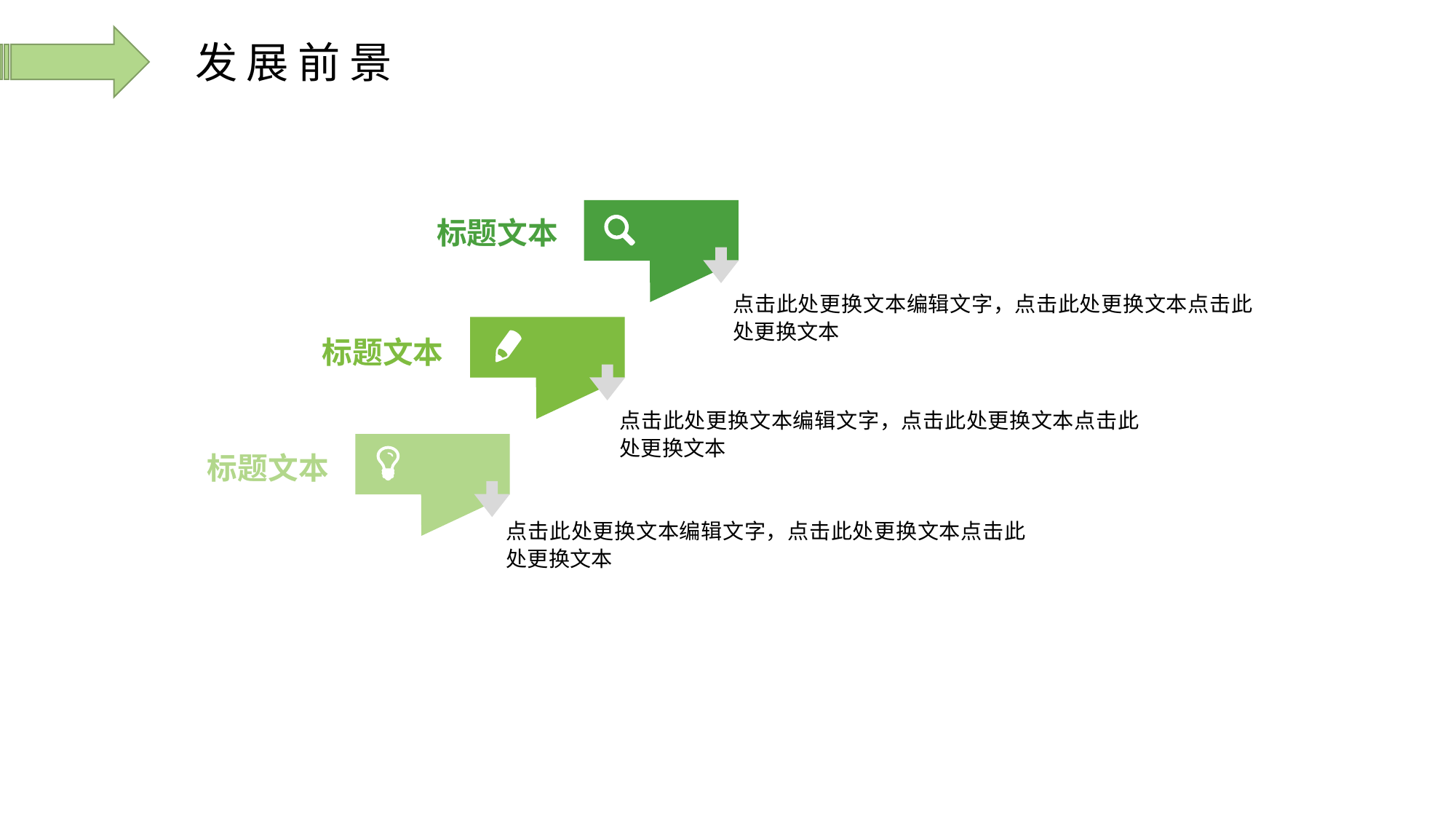

发展前景

标题文本
点击此处更换文本编辑文字，点击此处更换文本点击此处更换文本

标题文本
点击此处更换文本编辑文字，点击此处更换文本点击此处更换文本

标题文本
点击此处更换文本编辑文字，点击此处更换文本点击此处更换文本